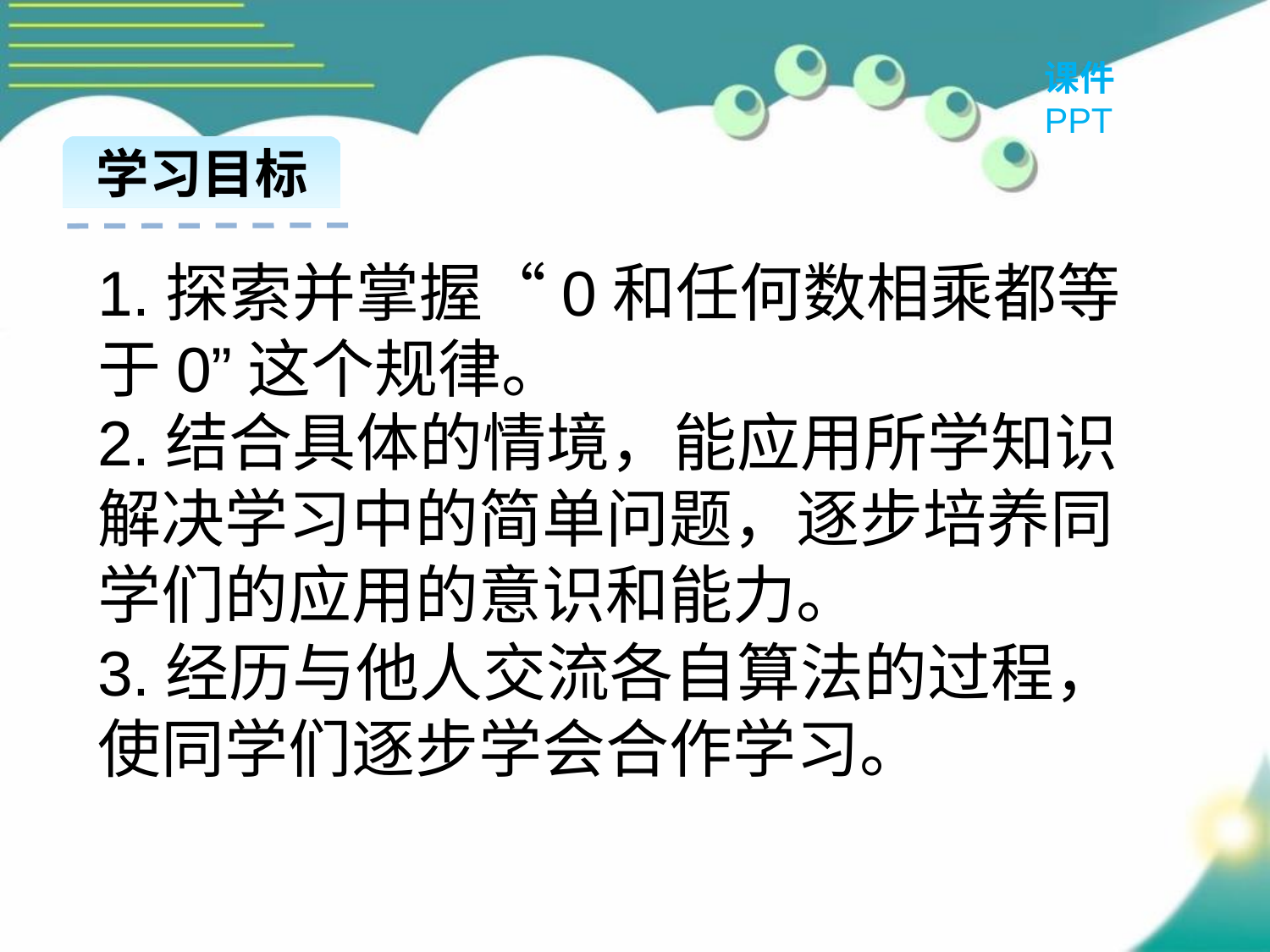

课件PPT
学习目标

1.探索并掌握“0和任何数相乘都等于0”这个规律。
2.结合具体的情境，能应用所学知识解决学习中的简单问题，逐步培养同学们的应用的意识和能力。
3.经历与他人交流各自算法的过程，使同学们逐步学会合作学习。